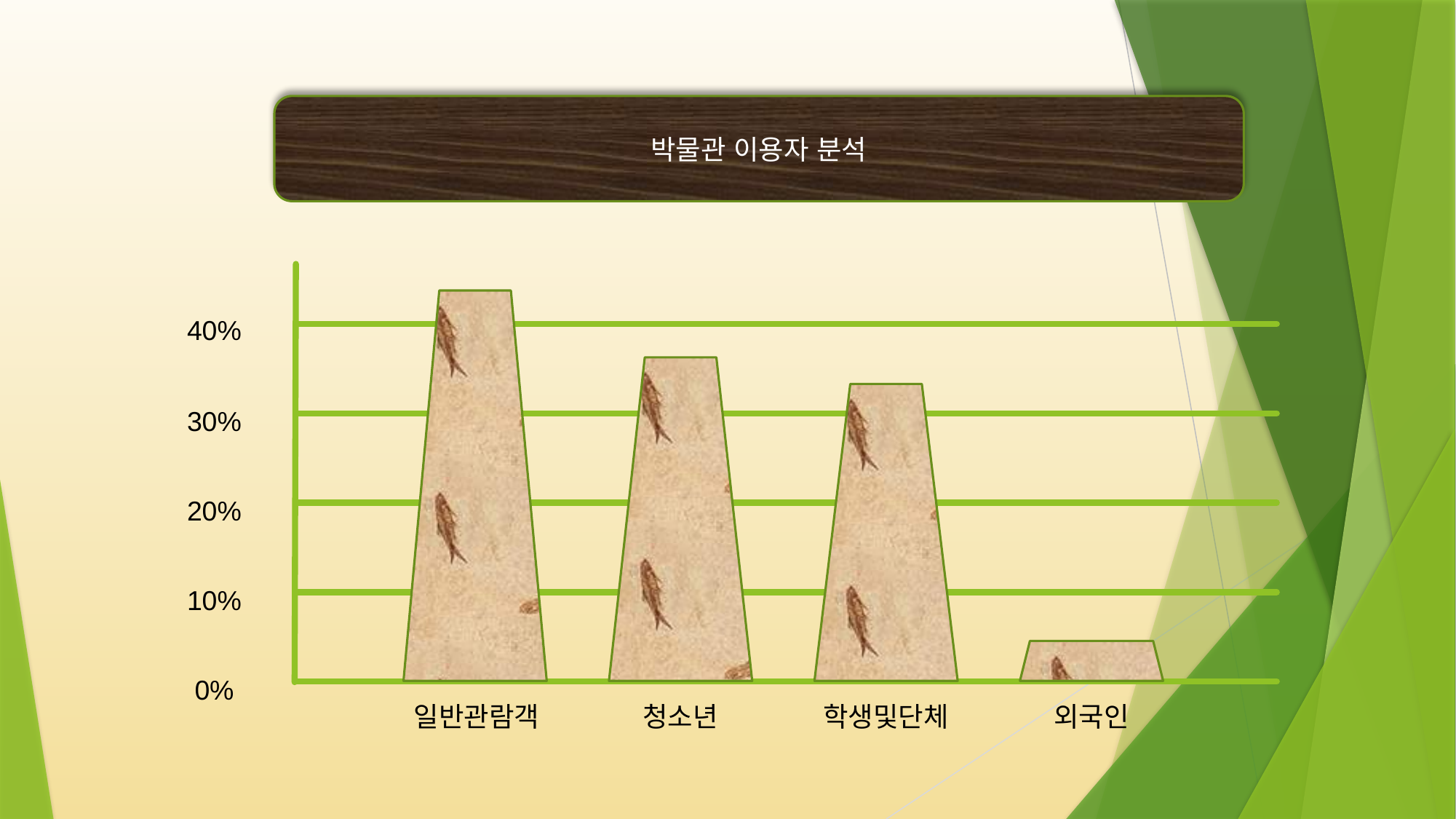

박물관 이용자 분석
40%

30%

20%
10%

0%
일반관람객
청소년
학생및단체
외국인
4